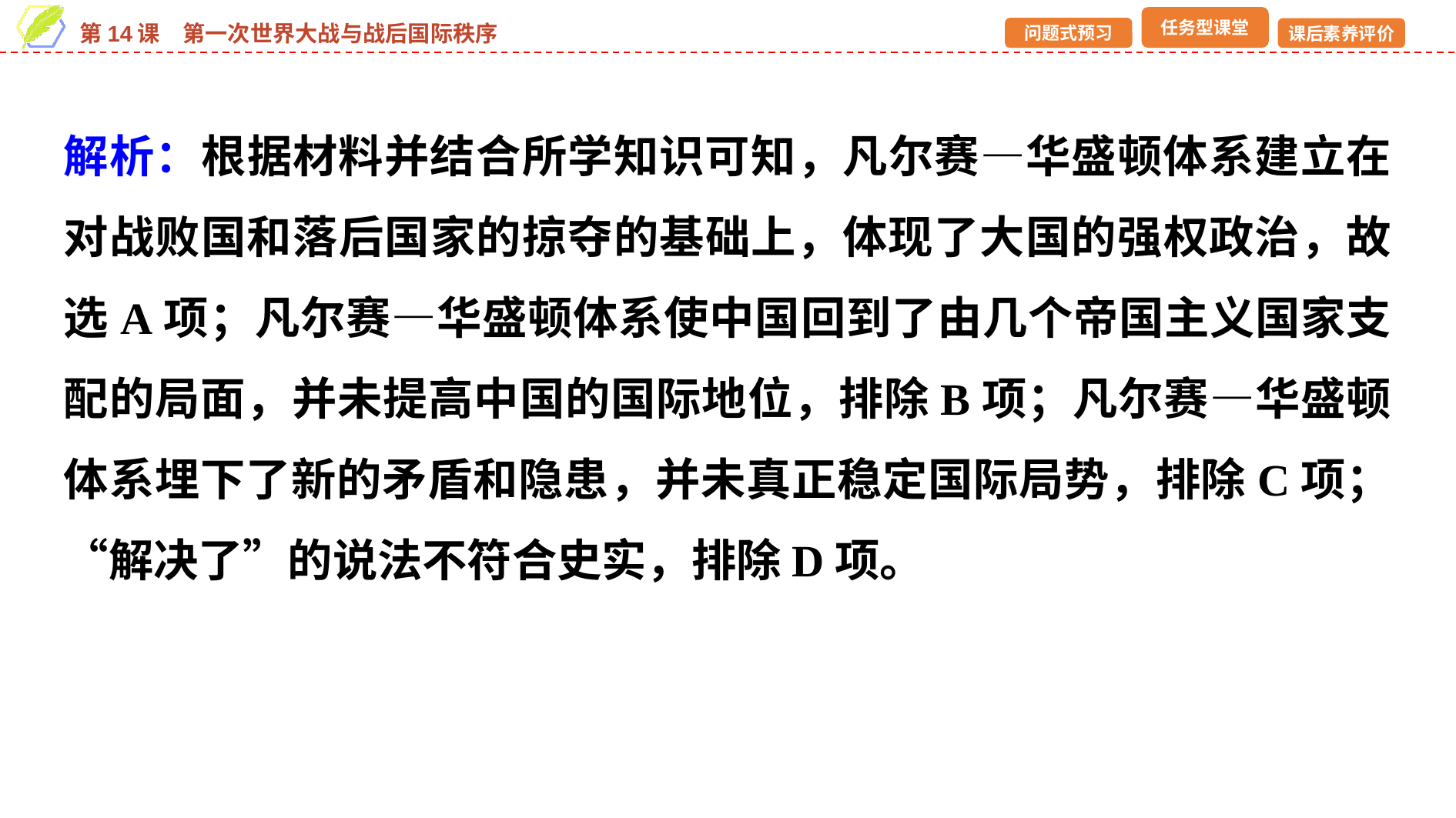

解析：根据材料并结合所学知识可知，凡尔赛—华盛顿体系建立在对战败国和落后国家的掠夺的基础上，体现了大国的强权政治，故选A项；凡尔赛—华盛顿体系使中国回到了由几个帝国主义国家支配的局面，并未提高中国的国际地位，排除B项；凡尔赛—华盛顿体系埋下了新的矛盾和隐患，并未真正稳定国际局势，排除C项；“解决了”的说法不符合史实，排除D项。